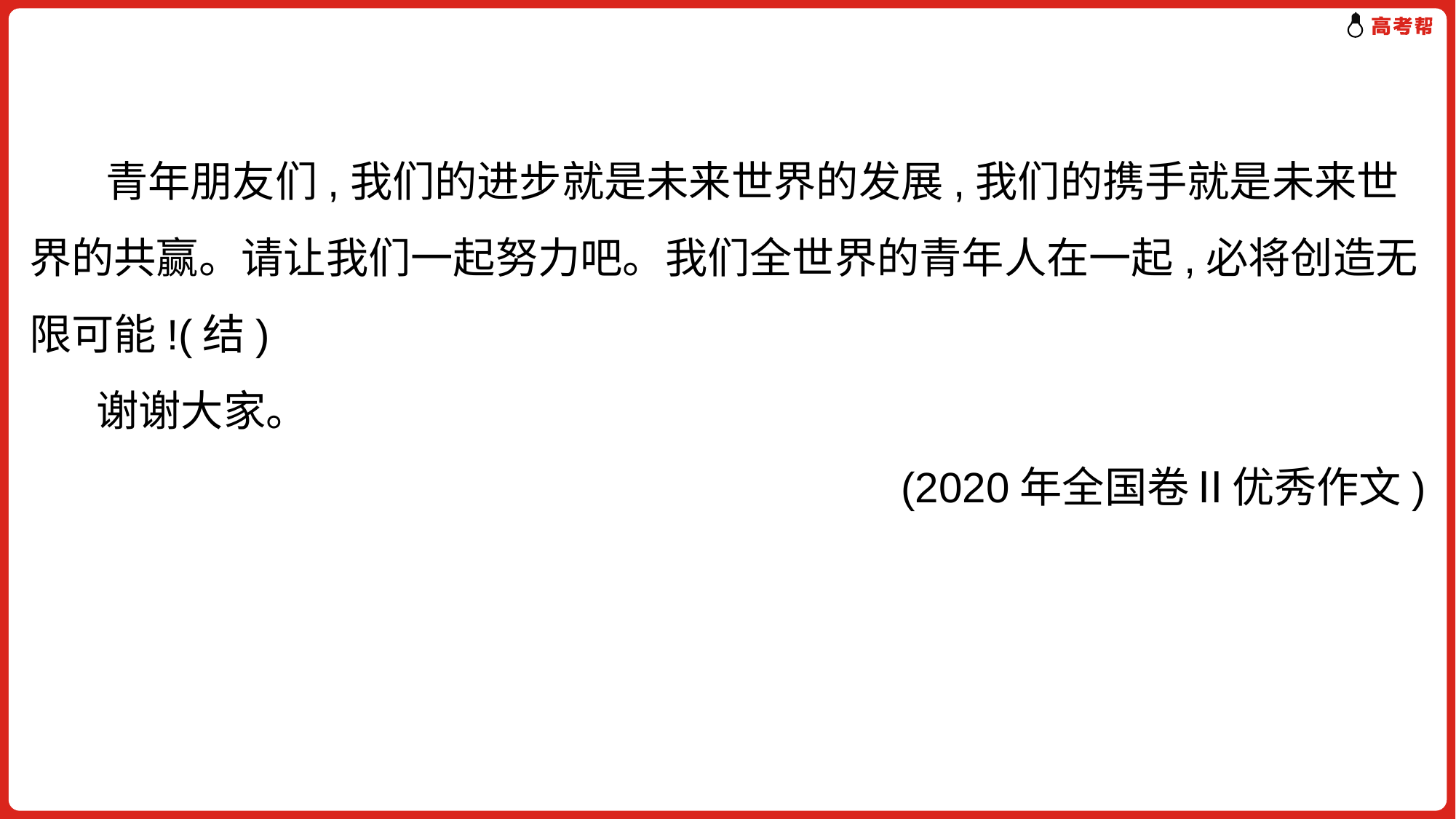

青年朋友们,我们的进步就是未来世界的发展,我们的携手就是未来世界的共赢。请让我们一起努力吧。我们全世界的青年人在一起,必将创造无限可能!(结)
      谢谢大家。
(2020年全国卷Ⅱ优秀作文)